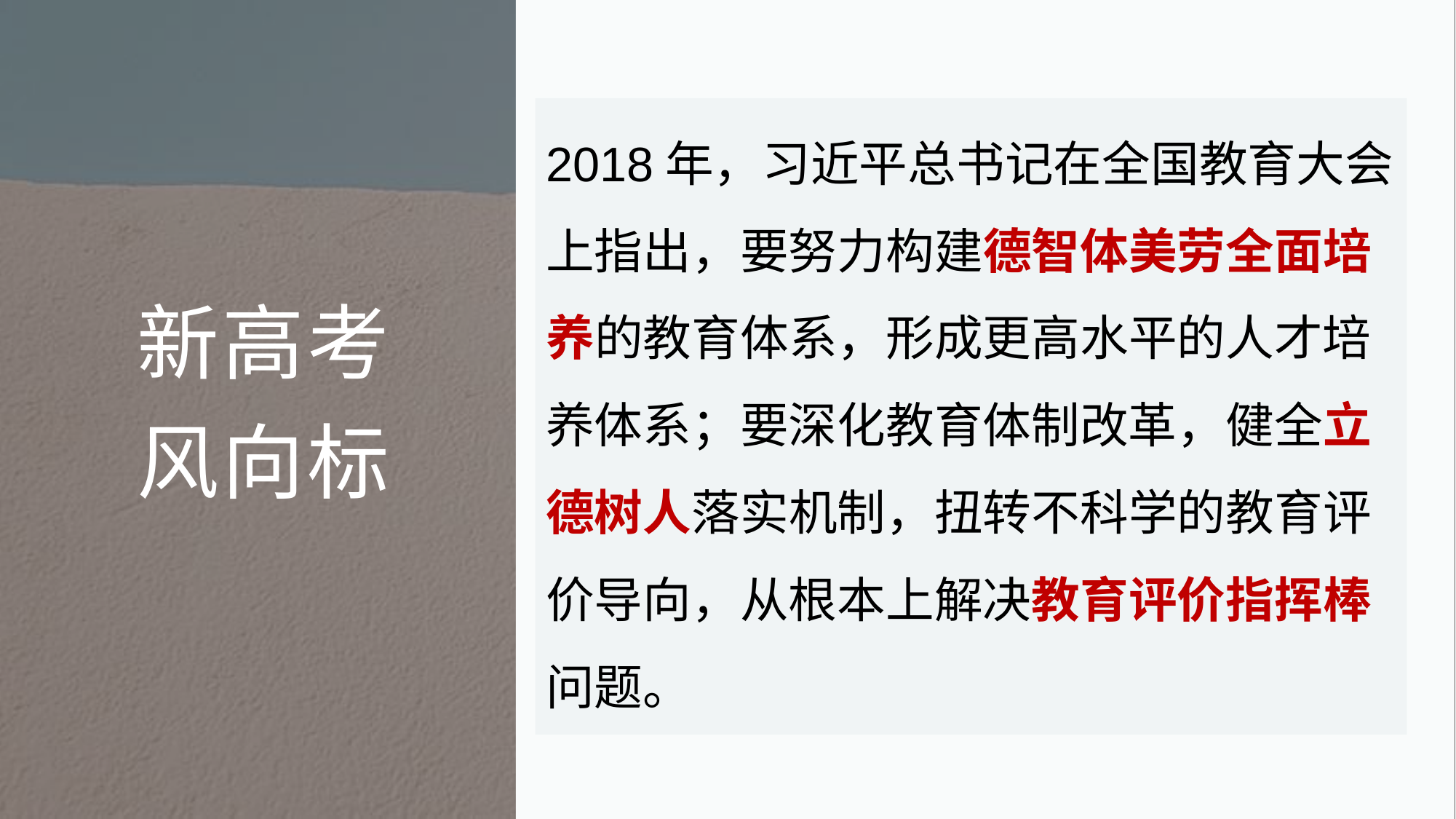

2018年，习近平总书记在全国教育大会上指出，要努力构建德智体美劳全面培养的教育体系，形成更高水平的人才培养体系；要深化教育体制改革，健全立德树人落实机制，扭转不科学的教育评价导向，从根本上解决教育评价指挥棒问题。

新高考
风向标